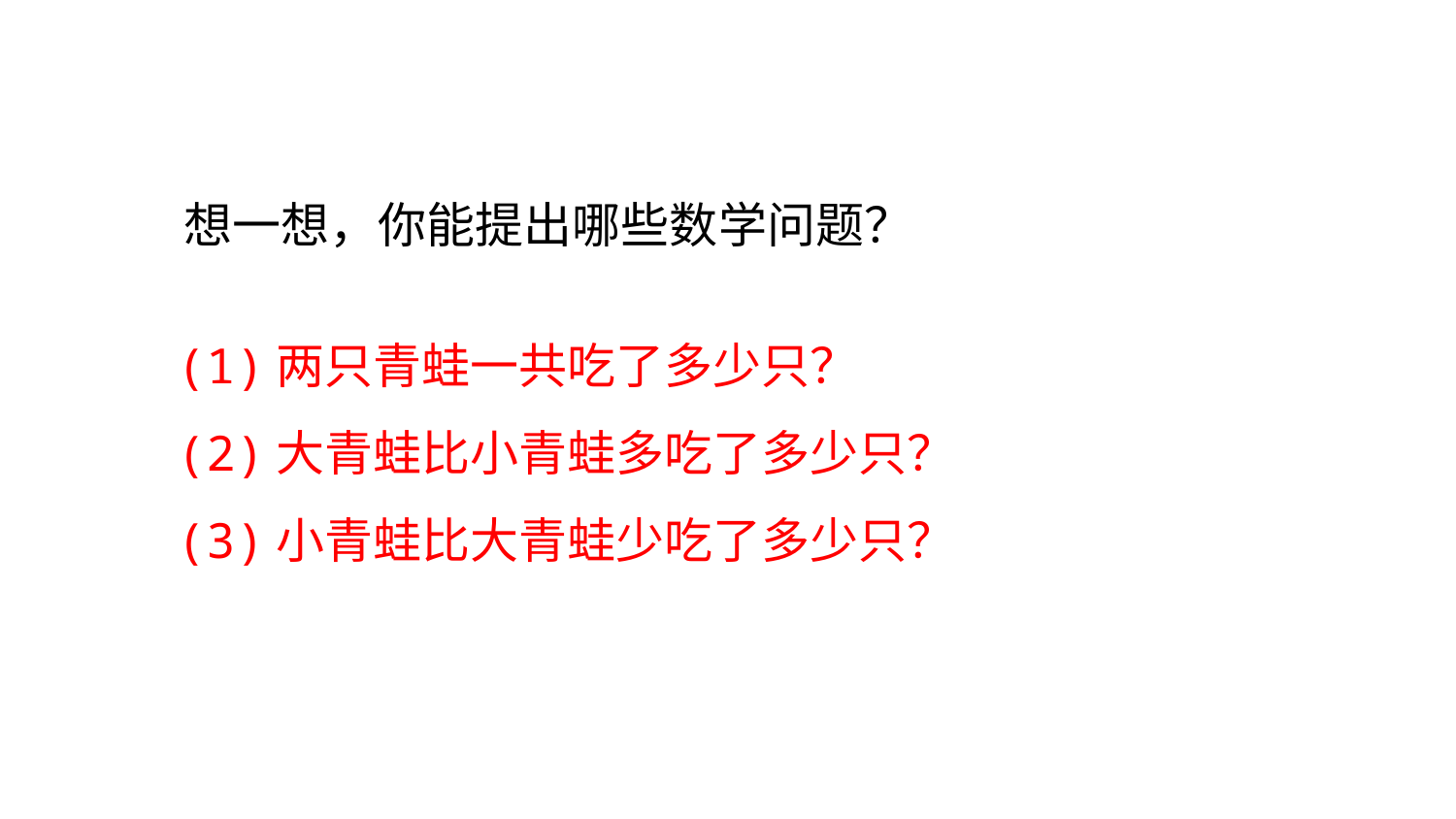

想一想，你能提出哪些数学问题？
(1)两只青蛙一共吃了多少只？
(2)大青蛙比小青蛙多吃了多少只？
(3)小青蛙比大青蛙少吃了多少只？